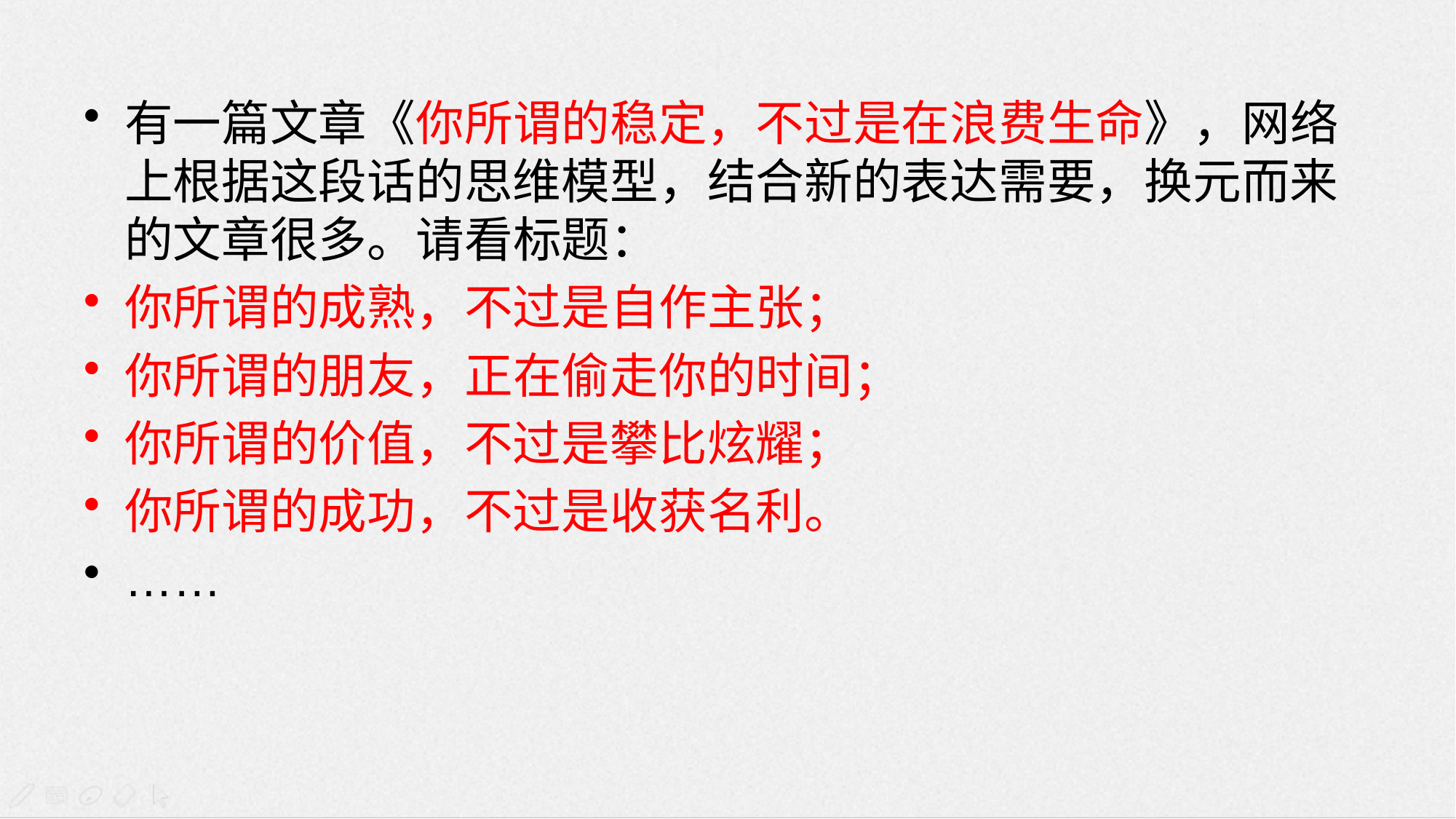

有一篇文章《你所谓的稳定，不过是在浪费生命》，网络上根据这段话的思维模型，结合新的表达需要，换元而来的文章很多。请看标题：
你所谓的成熟，不过是自作主张；
你所谓的朋友，正在偷走你的时间；
你所谓的价值，不过是攀比炫耀；
你所谓的成功，不过是收获名利。
……